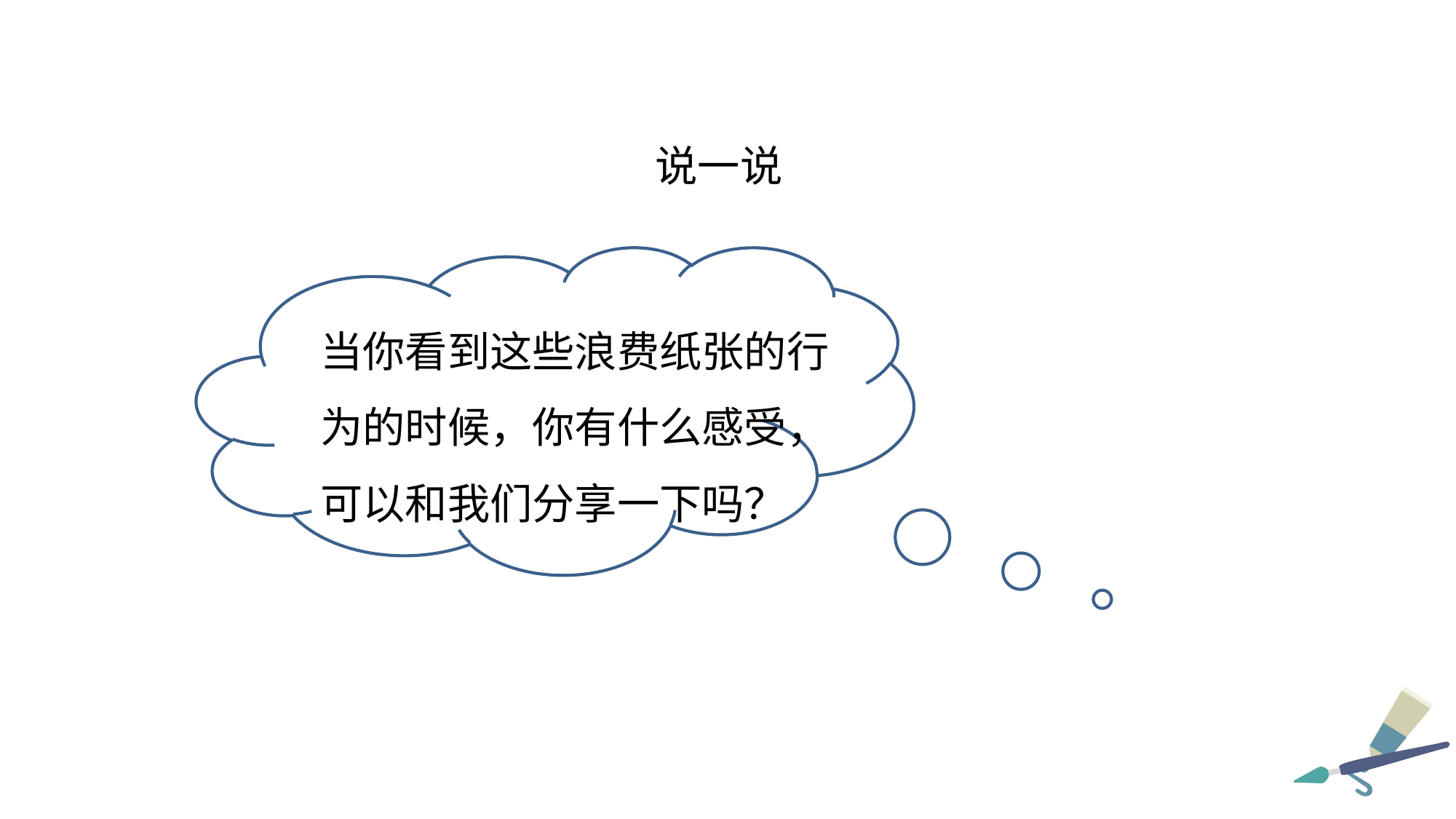

说一说

当你看到这些浪费纸张的行为的时候，你有什么感受，可以和我们分享一下吗？